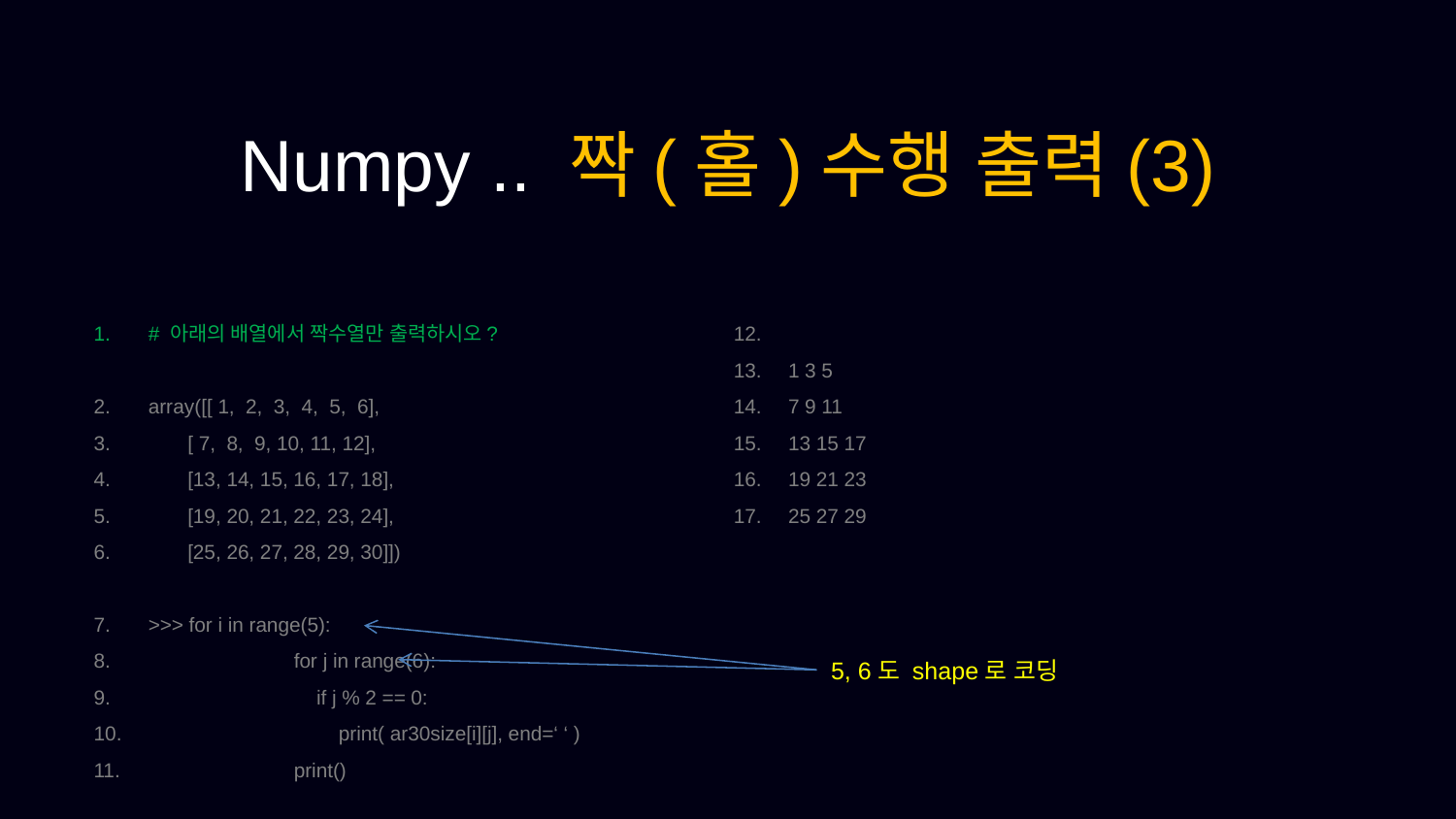

Numpy .. 짝(홀)수행 출력(3)
# 아래의 배열에서 짝수열만 출력하시오?

array([[ 1,  2,  3,  4,  5,  6],
       [ 7,  8,  9, 10, 11, 12],
       [13, 14, 15, 16, 17, 18],
       [19, 20, 21, 22, 23, 24],
       [25, 26, 27, 28, 29, 30]])

>>> for i in range(5):
	for j in range(6):
	    if j % 2 == 0:
	        print( ar30size[i][j], end=‘ ‘ )
	print()

1 3 5
7 9 11
13 15 17
19 21 23
25 27 29

5, 6도 shape로 코딩